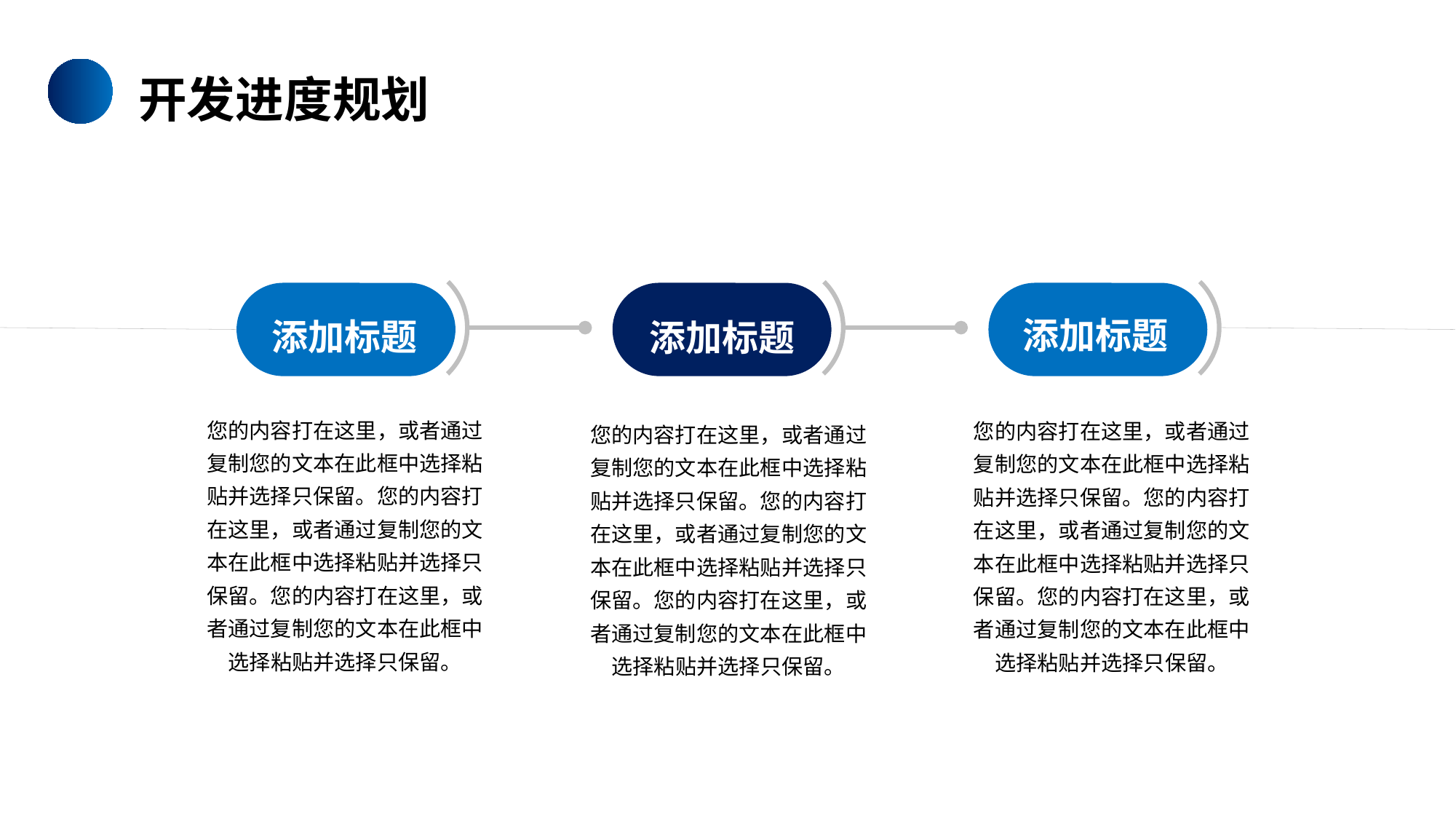

开发进度规划

添加标题
添加标题
添加标题
您的内容打在这里，或者通过复制您的文本在此框中选择粘贴并选择只保留。您的内容打在这里，或者通过复制您的文本在此框中选择粘贴并选择只保留。您的内容打在这里，或者通过复制您的文本在此框中选择粘贴并选择只保留。

您的内容打在这里，或者通过复制您的文本在此框中选择粘贴并选择只保留。您的内容打在这里，或者通过复制您的文本在此框中选择粘贴并选择只保留。您的内容打在这里，或者通过复制您的文本在此框中选择粘贴并选择只保留。

您的内容打在这里，或者通过复制您的文本在此框中选择粘贴并选择只保留。您的内容打在这里，或者通过复制您的文本在此框中选择粘贴并选择只保留。您的内容打在这里，或者通过复制您的文本在此框中选择粘贴并选择只保留。